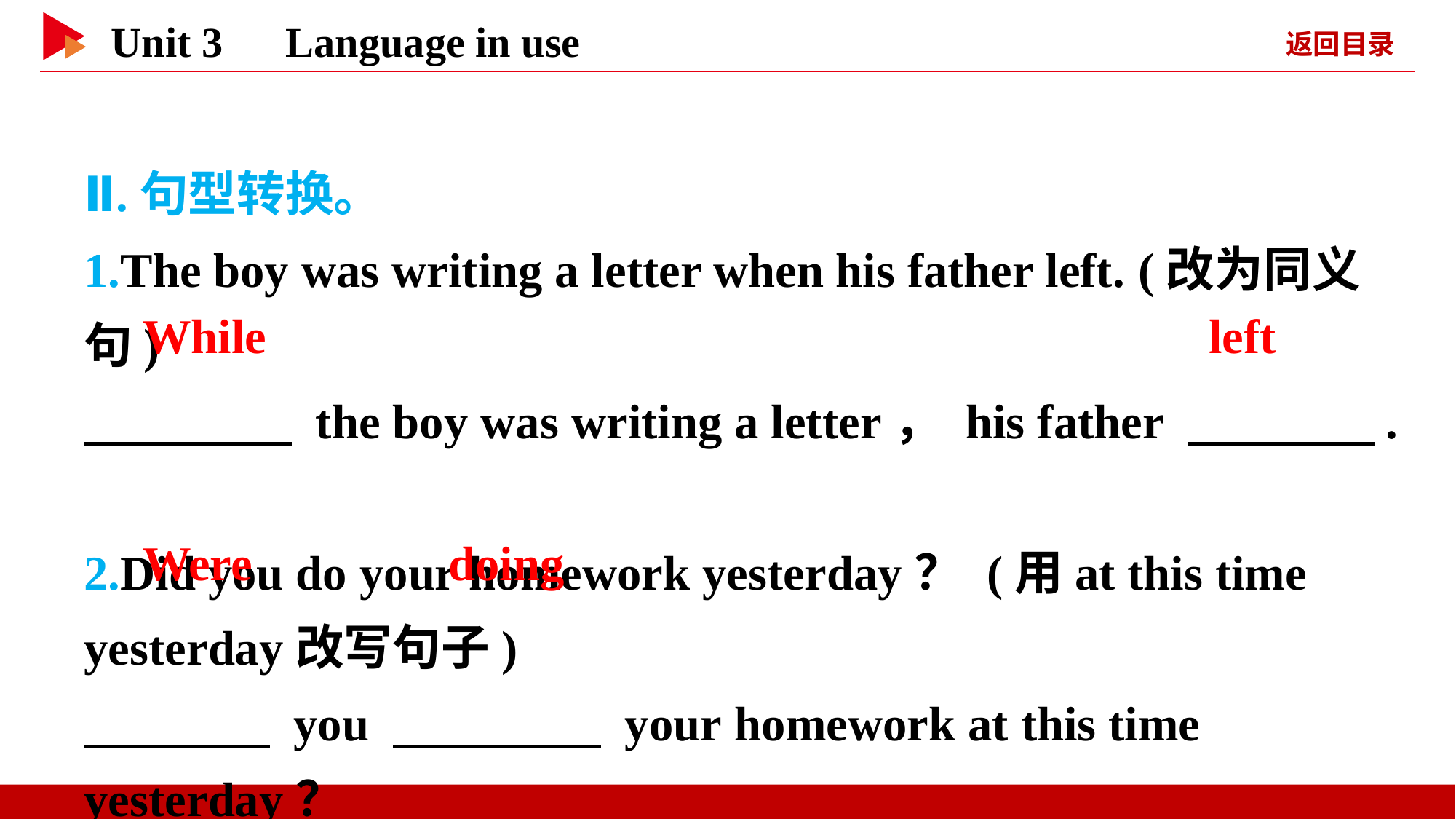

Ⅱ.句型转换。
1.The boy was writing a letter when his father left. (改为同义句)
　          　 the boy was writing a letter， his father 　        　.
2.Did you do your homework yesterday？ (用at this time yesterday改写句子)
　        　 you 　          　 your homework at this time yesterday？
　While
　left
　Were
　doing